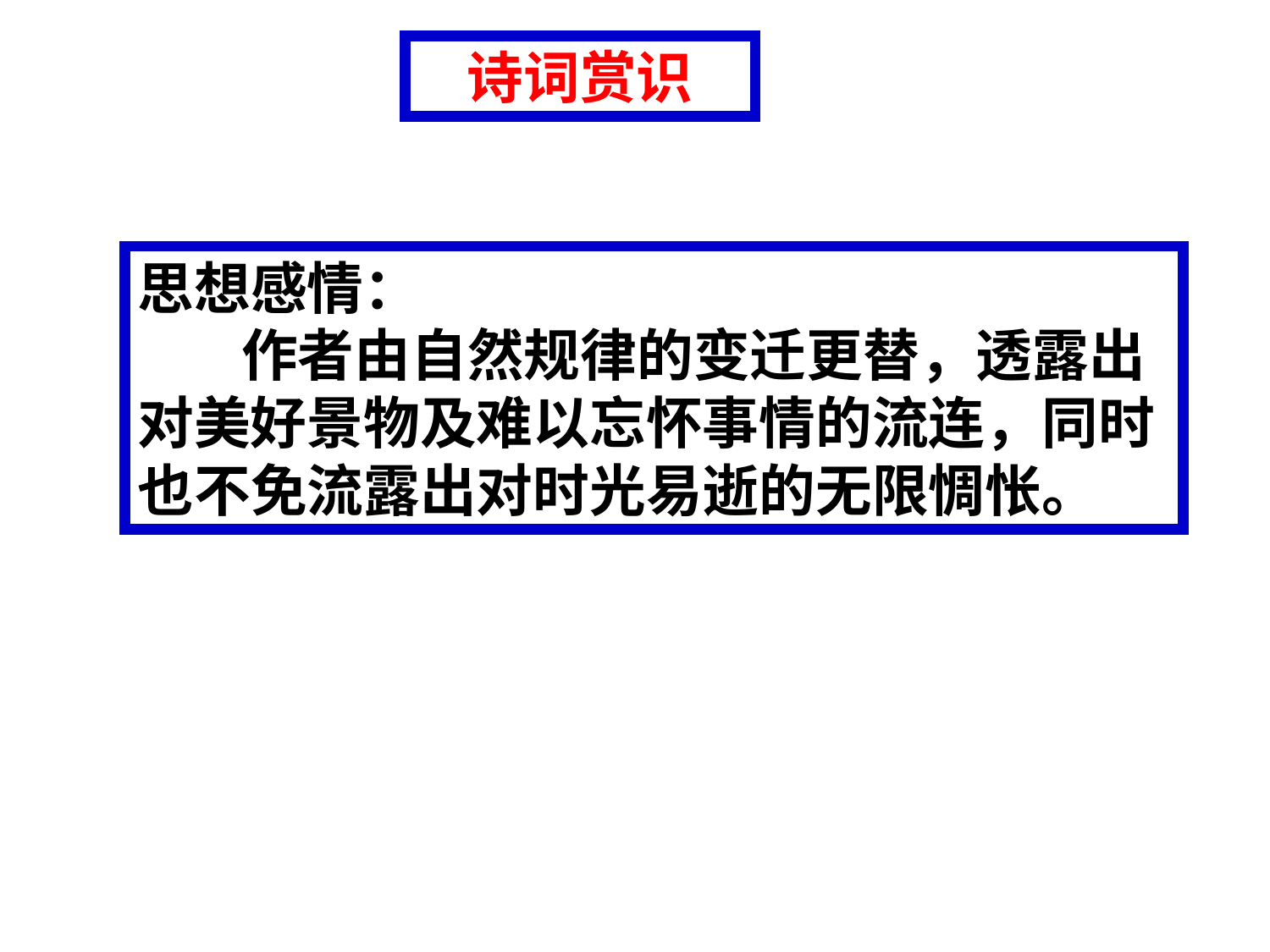

诗词赏识
思想感情：
       作者由自然规律的变迁更替，透露出对美好景物及难以忘怀事情的流连，同时也不免流露出对时光易逝的无限惆怅。